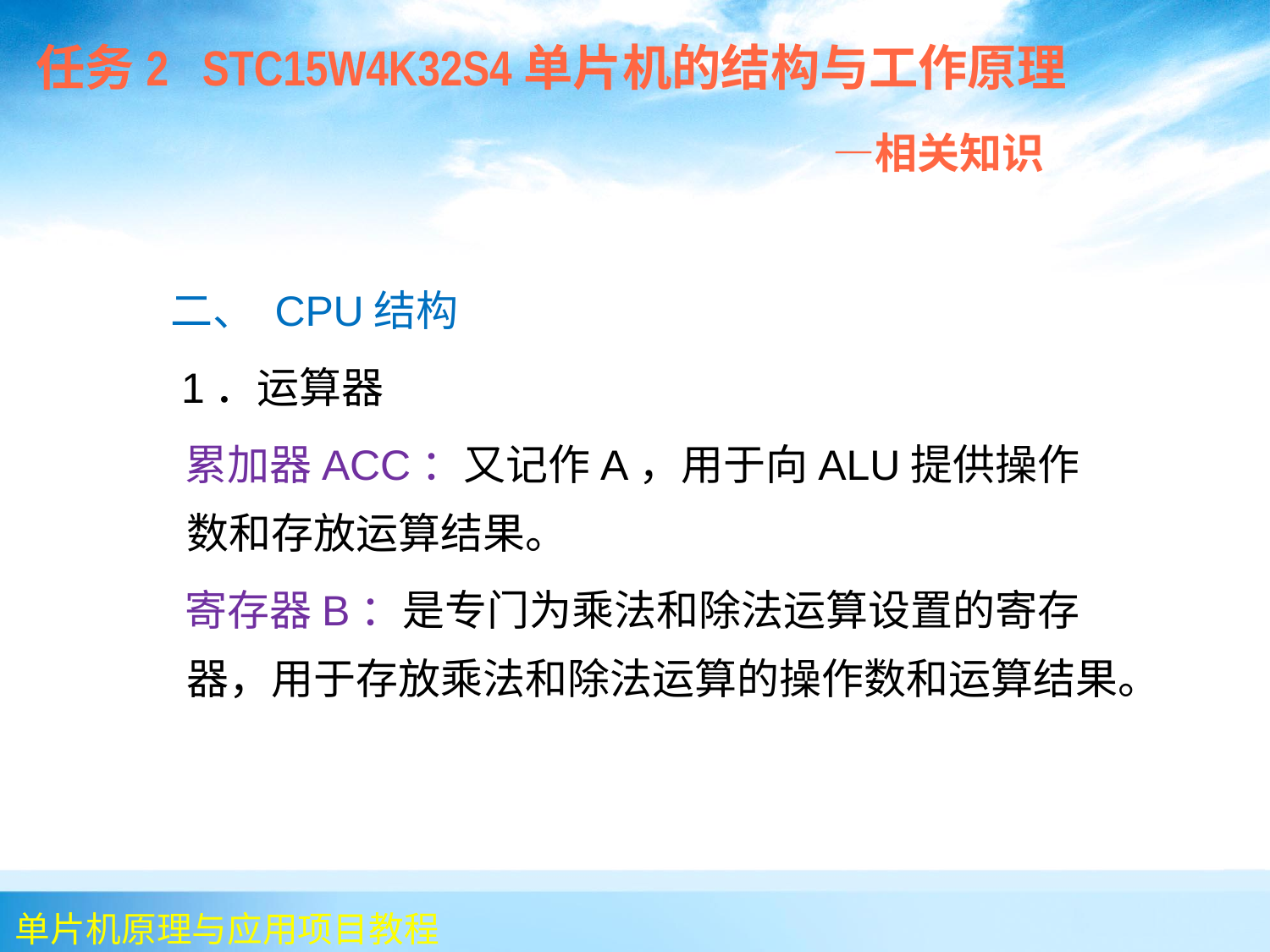

任务2   STC15W4K32S4单片机的结构与工作原理
                                                                       —相关知识
  二、 CPU结构
   1．运算器
   累加器ACC：又记作A，用于向ALU提供操作数和存放运算结果。
   寄存器B：是专门为乘法和除法运算设置的寄存器，用于存放乘法和除法运算的操作数和运算结果。